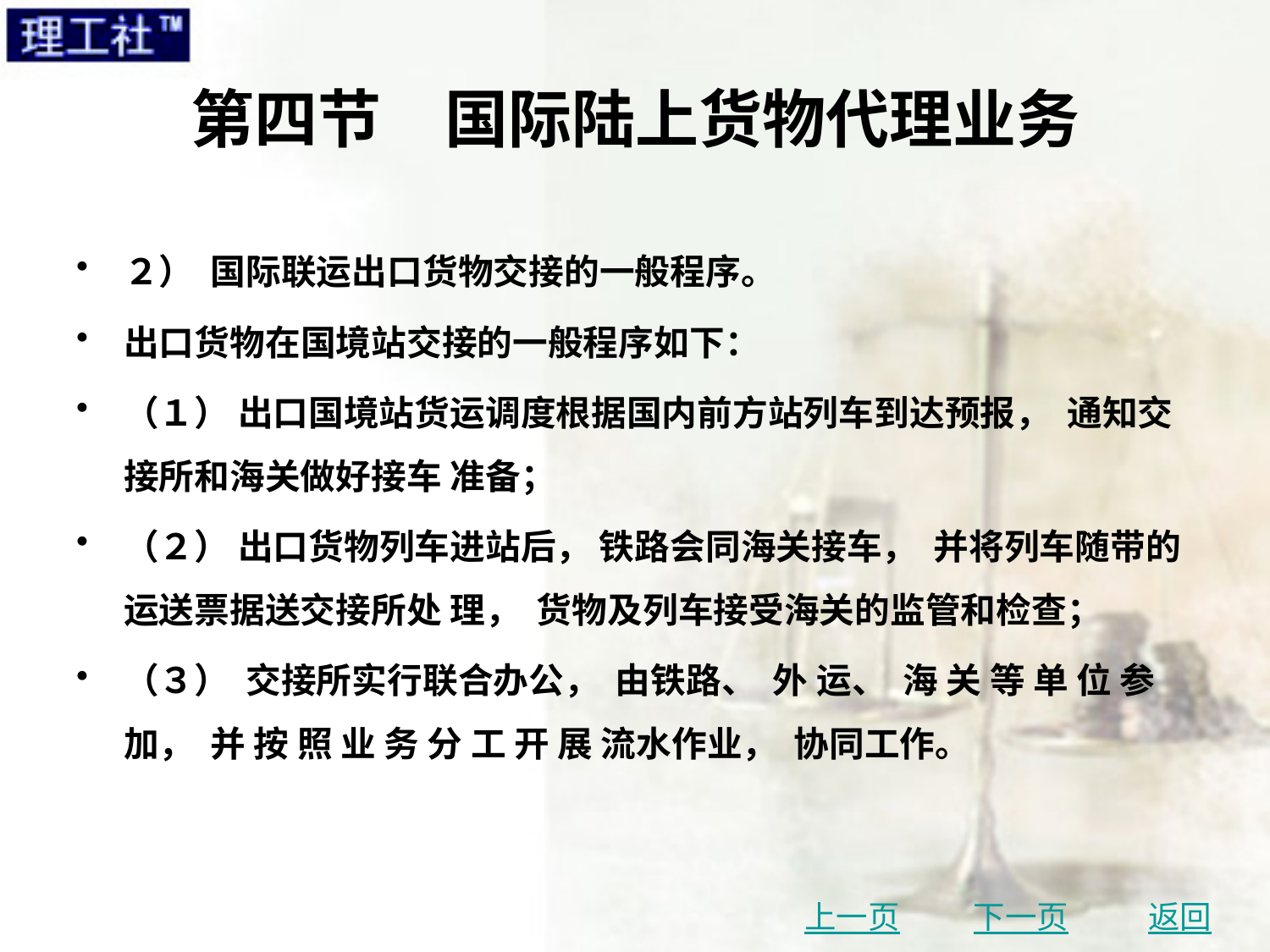

# 第四节　国际陆上货物代理业务
２）  国际联运出口货物交接的一般程序。
出口货物在国境站交接的一般程序如下：
（１） 出口国境站货运调度根据国内前方站列车到达预报，  通知交接所和海关做好接车 准备；
（２） 出口货物列车进站后， 铁路会同海关接车，  并将列车随带的运送票据送交接所处 理，  货物及列车接受海关的监管和检查；
（３）  交接所实行联合办公，  由铁路、  外 运、  海 关 等 单 位 参 加，  并 按 照 业 务 分 工 开 展 流水作业，  协同工作。

上一页
下一页
返回